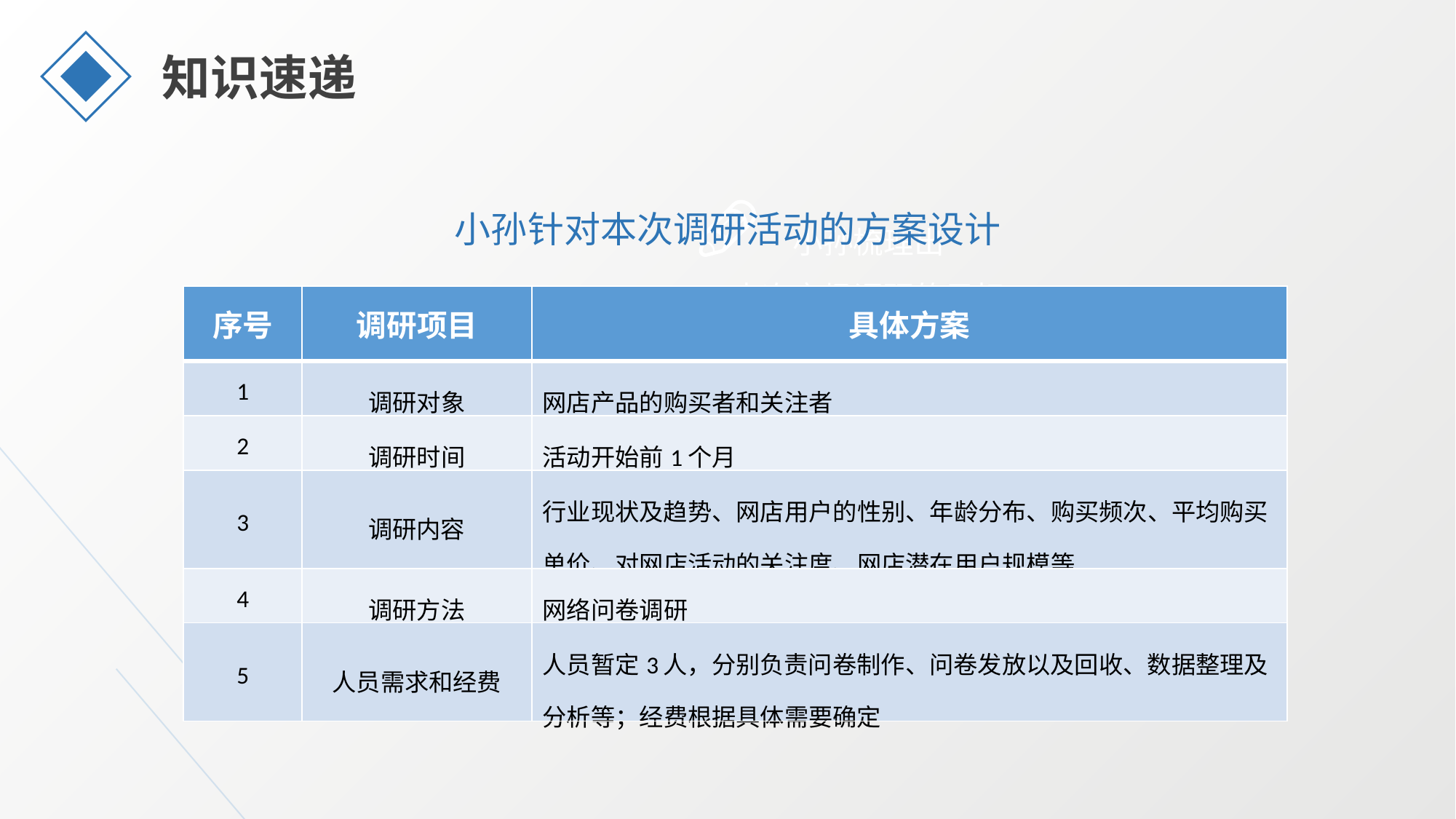

知识速递
小孙针对本次调研活动的方案设计

小孙梳理出
本次市场调研的目标
| 序号 | 调研项目 | 具体方案 |
| --- | --- | --- |
| 1 | 调研对象 | 网店产品的购买者和关注者 |
| 2 | 调研时间 | 活动开始前1个月 |
| 3 | 调研内容 | 行业现状及趋势、网店用户的性别、年龄分布、购买频次、平均购买单价、对网店活动的关注度、网店潜在用户规模等 |
| 4 | 调研方法 | 网络问卷调研 |
| 5 | 人员需求和经费 | 人员暂定3人，分别负责问卷制作、问卷发放以及回收、数据整理及分析等；经费根据具体需要确定 |